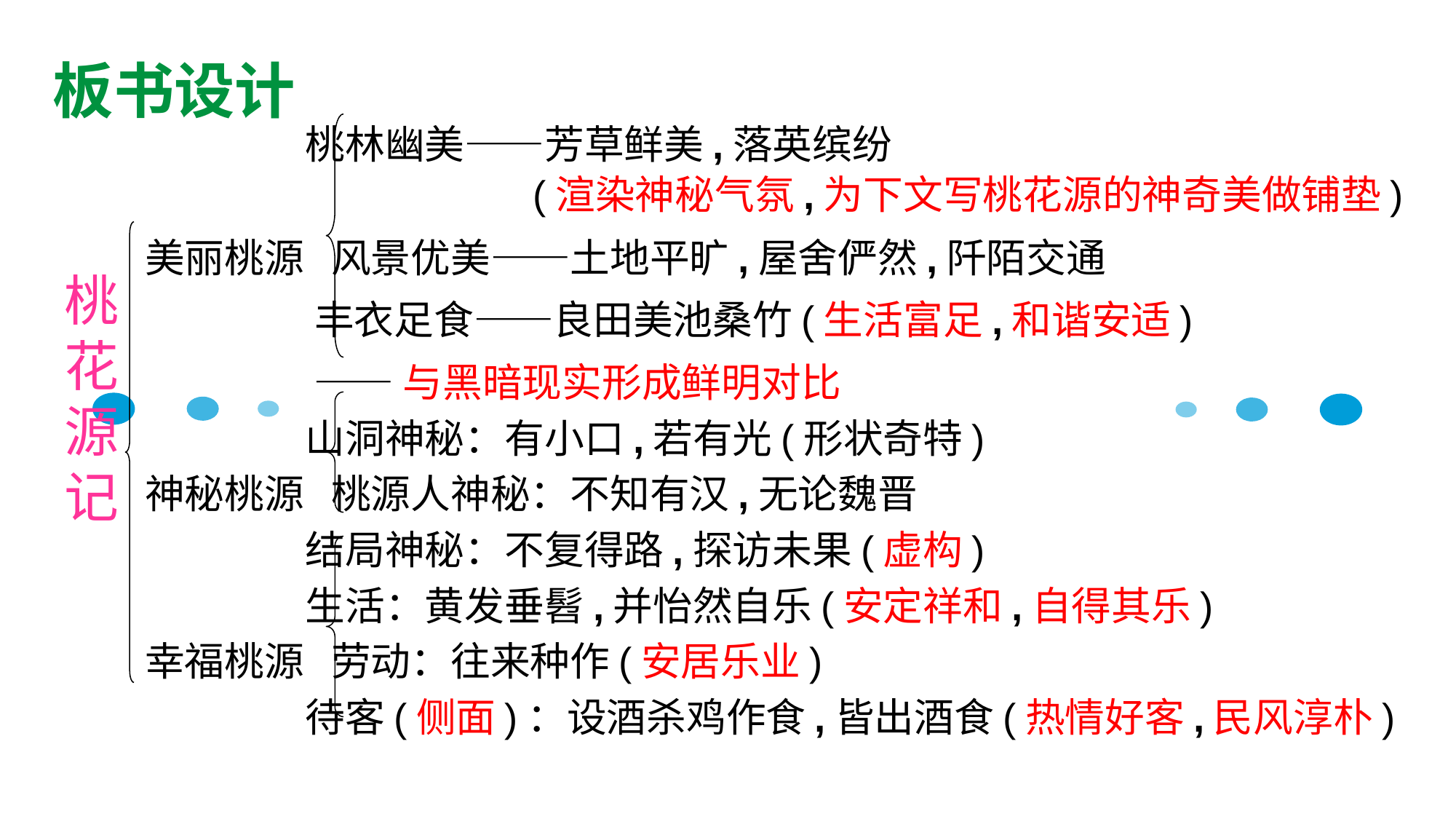

板书设计
                 桃林幽美——芳草鲜美,落英缤纷
                                   (渲染神秘气氛,为下文写桃花源的神奇美做铺垫)
美丽桃源   风景优美——土地平旷,屋舍俨然,阡陌交通
                  丰衣足食——良田美池桑竹(生活富足,和谐安适)
                   ——与黑暗现实形成鲜明对比
                 山洞神秘：有小口,若有光(形状奇特)
神秘桃源   桃源人神秘：不知有汉,无论魏晋
                 结局神秘：不复得路,探访未果(虚构)
                 生活：黄发垂髫,并怡然自乐(安定祥和,自得其乐)
幸福桃源   劳动：往来种作(安居乐业)
                 待客(侧面)：设酒杀鸡作食,皆出酒食(热情好客,民风淳朴)

桃花源记